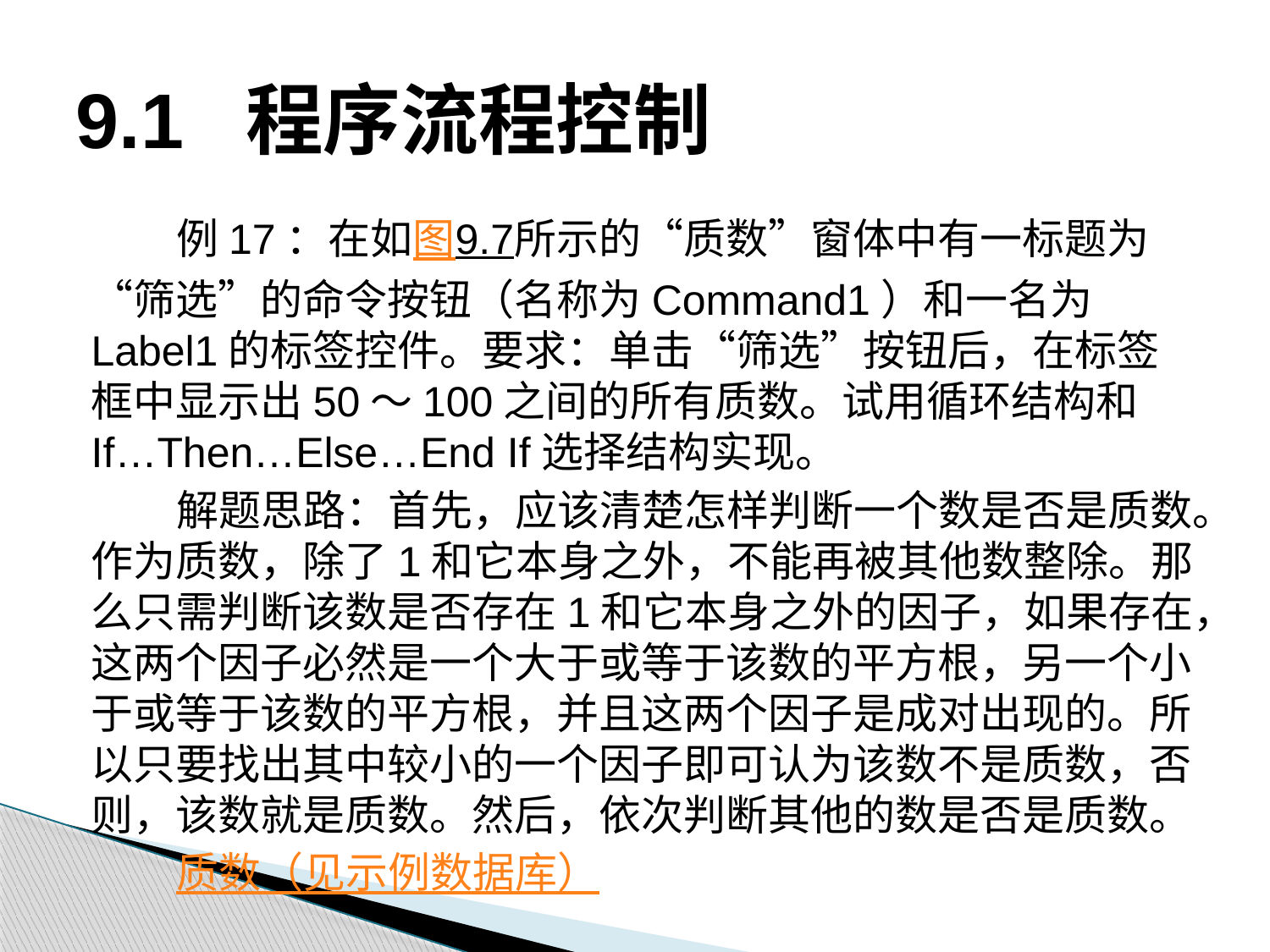

# 9.1  程序流程控制
例17：在如图9.7所示的“质数”窗体中有一标题为“筛选”的命令按钮（名称为Command1）和一名为Label1的标签控件。要求：单击“筛选”按钮后，在标签框中显示出50～100之间的所有质数。试用循环结构和If…Then…Else…End If选择结构实现。
解题思路：首先，应该清楚怎样判断一个数是否是质数。作为质数，除了1和它本身之外，不能再被其他数整除。那么只需判断该数是否存在1和它本身之外的因子，如果存在，这两个因子必然是一个大于或等于该数的平方根，另一个小于或等于该数的平方根，并且这两个因子是成对出现的。所以只要找出其中较小的一个因子即可认为该数不是质数，否则，该数就是质数。然后，依次判断其他的数是否是质数。
质数（见示例数据库）